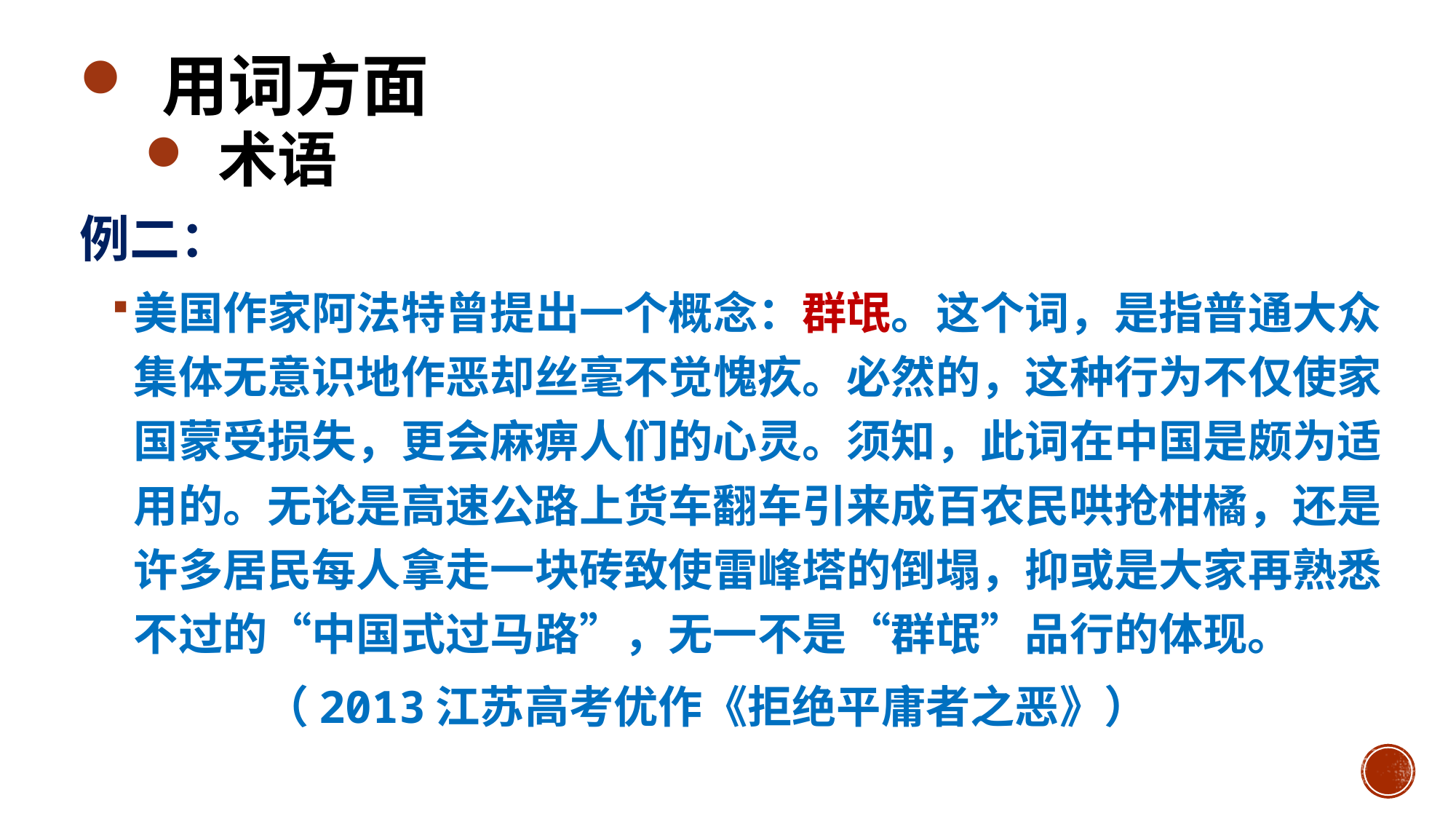

用词方面
 术语
例二：
美国作家阿法特曾提出一个概念：群氓。这个词，是指普通大众集体无意识地作恶却丝毫不觉愧疚。必然的，这种行为不仅使家国蒙受损失，更会麻痹人们的心灵。须知，此词在中国是颇为适用的。无论是高速公路上货车翻车引来成百农民哄抢柑橘，还是许多居民每人拿走一块砖致使雷峰塔的倒塌，抑或是大家再熟悉不过的“中国式过马路”，无一不是“群氓”品行的体现。
              （2013江苏高考优作《拒绝平庸者之恶》）